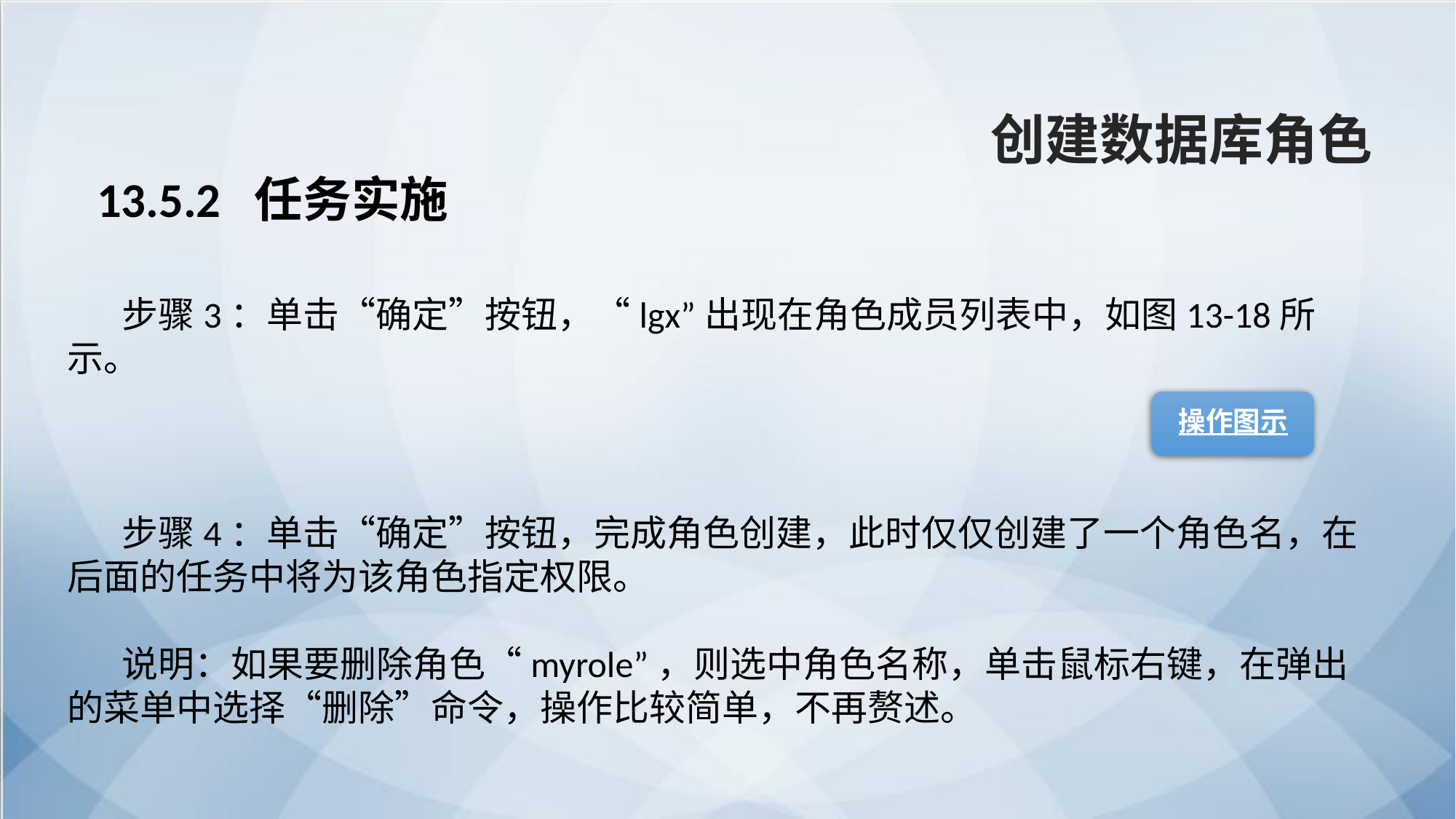

创建数据库角色
13.5.2  任务实施
步骤3：单击“确定”按钮，“lgx”出现在角色成员列表中，如图13-18所示。

步骤4：单击“确定”按钮，完成角色创建，此时仅仅创建了一个角色名，在后面的任务中将为该角色指定权限。

说明：如果要删除角色“myrole”，则选中角色名称，单击鼠标右键，在弹出的菜单中选择“删除”命令，操作比较简单，不再赘述。
操作图示